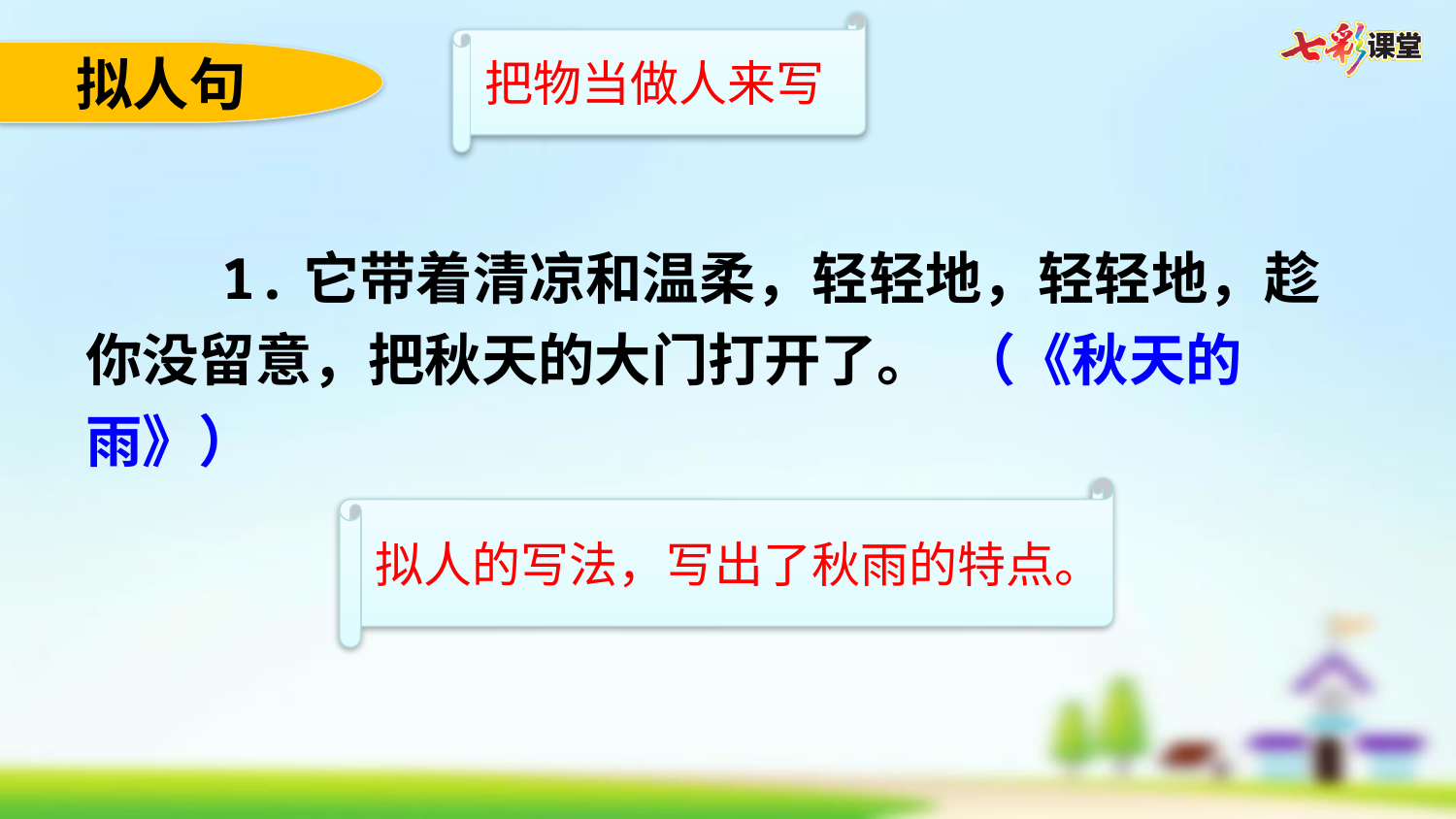

把物当做人来写

拟人句
    1.它带着清凉和温柔，轻轻地，轻轻地，趁你没留意，把秋天的大门打开了。  （《秋天的雨》）
拟人的写法，写出了秋雨的特点。